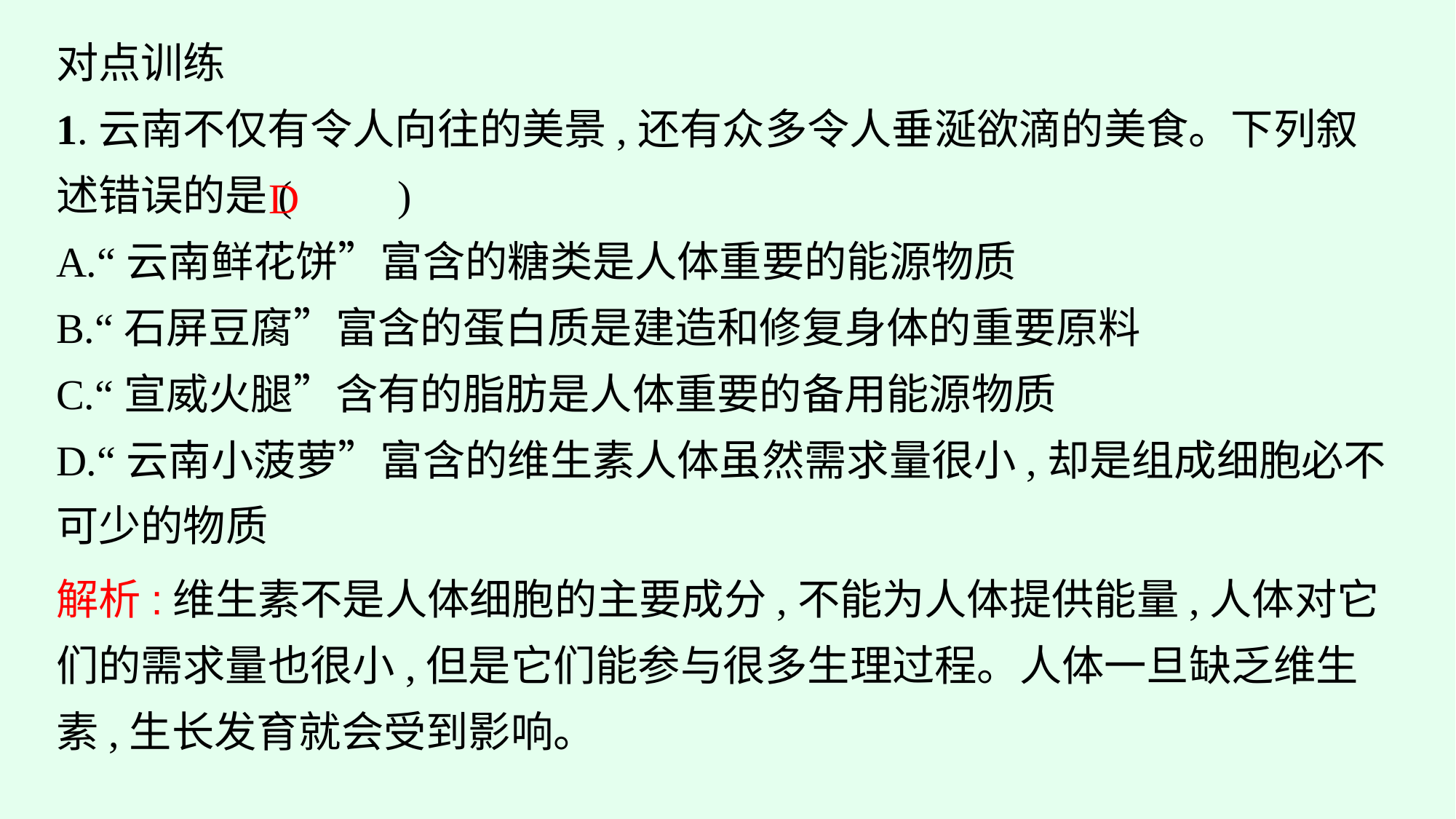

对点训练
1.云南不仅有令人向往的美景,还有众多令人垂涎欲滴的美食。下列叙述错误的是(　　)
A.“云南鲜花饼”富含的糖类是人体重要的能源物质
B.“石屏豆腐”富含的蛋白质是建造和修复身体的重要原料
C.“宣威火腿”含有的脂肪是人体重要的备用能源物质
D.“云南小菠萝”富含的维生素人体虽然需求量很小,却是组成细胞必不可少的物质
D
解析:维生素不是人体细胞的主要成分,不能为人体提供能量,人体对它们的需求量也很小,但是它们能参与很多生理过程。人体一旦缺乏维生素,生长发育就会受到影响。